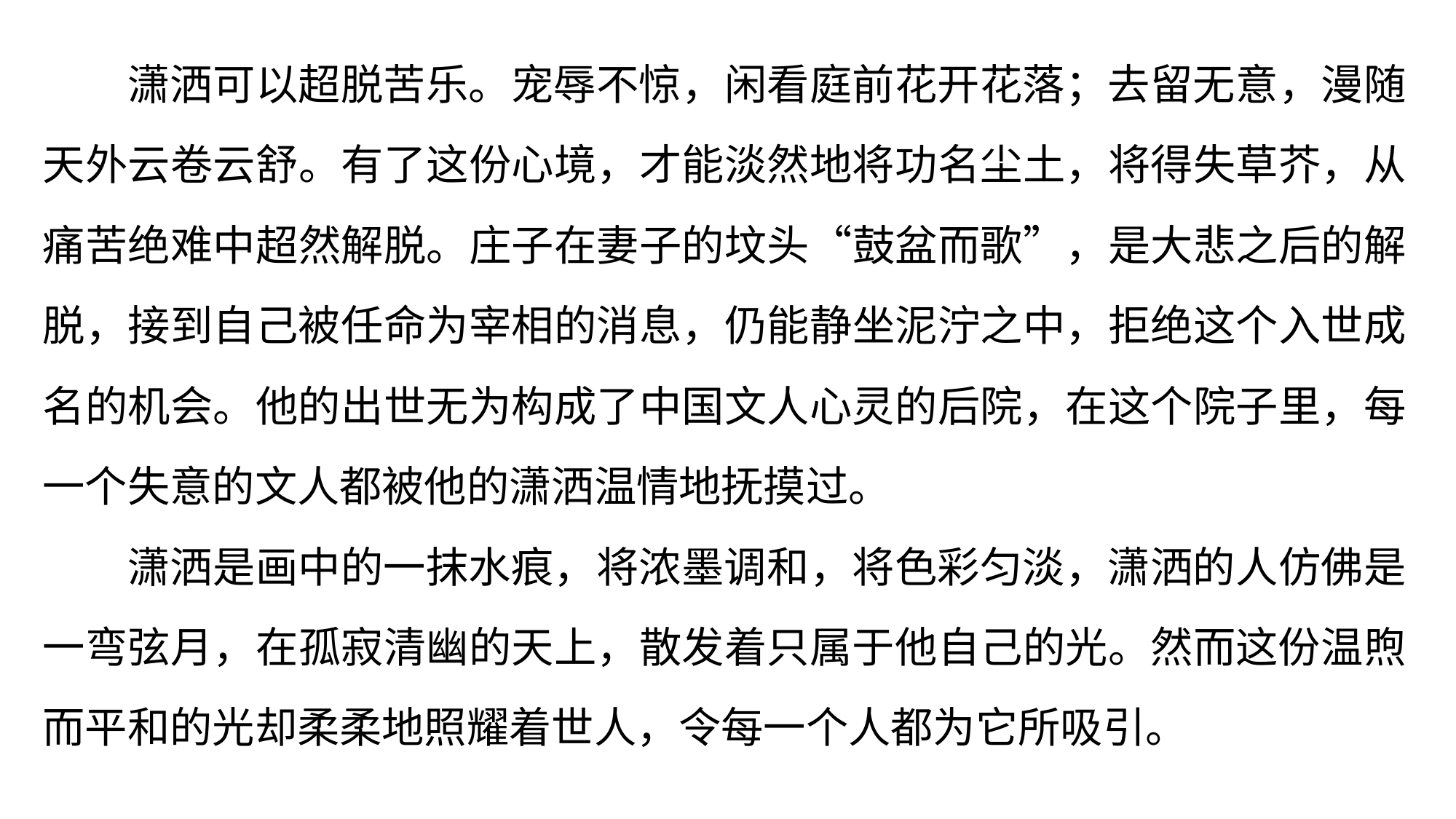

潇洒可以超脱苦乐。宠辱不惊，闲看庭前花开花落；去留无意，漫随天外云卷云舒。有了这份心境，才能淡然地将功名尘土，将得失草芥，从痛苦绝难中超然解脱。庄子在妻子的坟头“鼓盆而歌”，是大悲之后的解脱，接到自己被任命为宰相的消息，仍能静坐泥泞之中，拒绝这个入世成名的机会。他的出世无为构成了中国文人心灵的后院，在这个院子里，每一个失意的文人都被他的潇洒温情地抚摸过。
潇洒是画中的一抹水痕，将浓墨调和，将色彩匀淡，潇洒的人仿佛是一弯弦月，在孤寂清幽的天上，散发着只属于他自己的光。然而这份温煦而平和的光却柔柔地照耀着世人，令每一个人都为它所吸引。